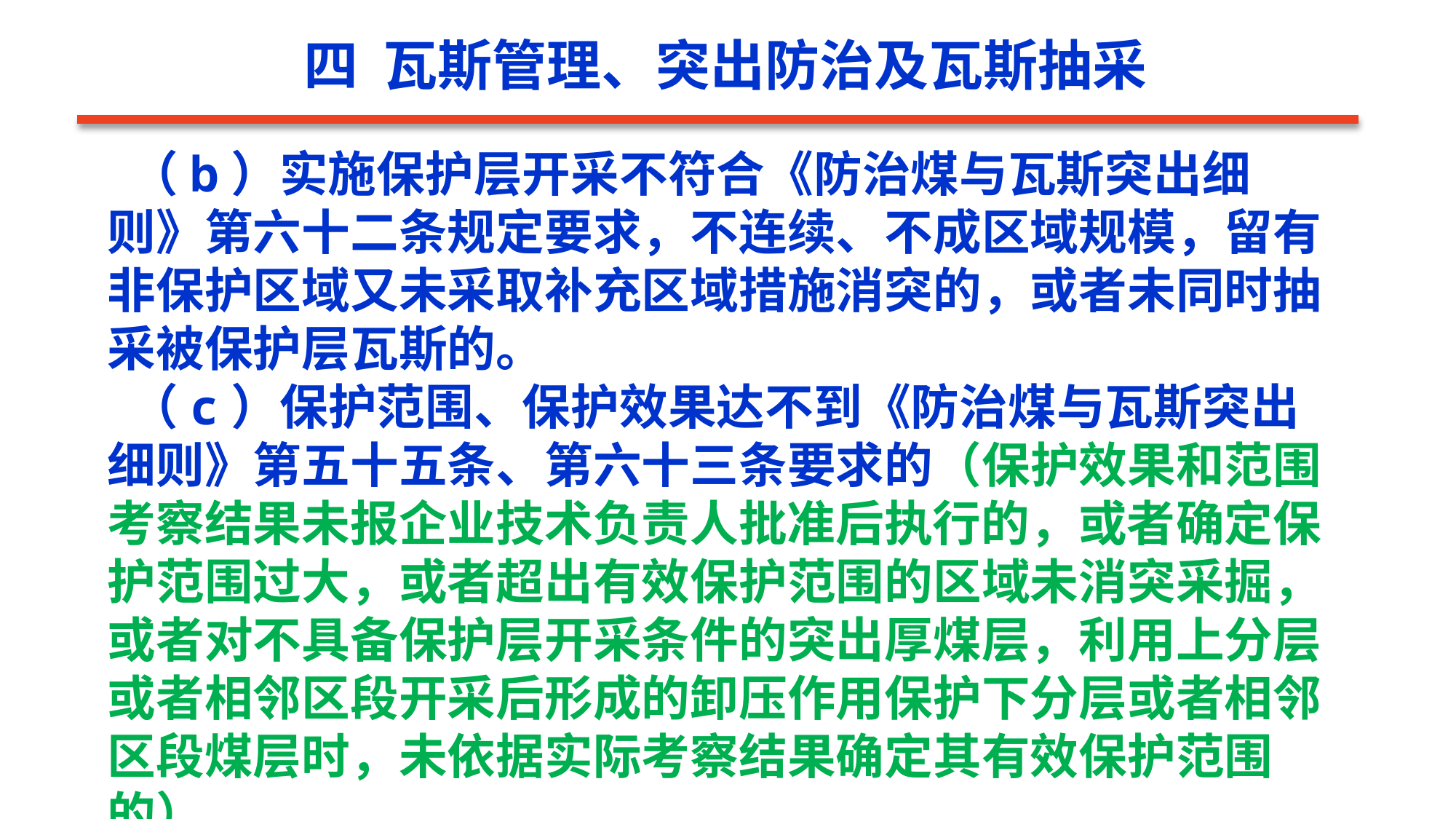

四  瓦斯管理、突出防治及瓦斯抽采
 （b）实施保护层开采不符合《防治煤与瓦斯突出细则》第六十二条规定要求，不连续、不成区域规模，留有非保护区域又未采取补充区域措施消突的，或者未同时抽采被保护层瓦斯的。
 （c）保护范围、保护效果达不到《防治煤与瓦斯突出细则》第五十五条、第六十三条要求的（保护效果和范围考察结果未报企业技术负责人批准后执行的，或者确定保护范围过大，或者超出有效保护范围的区域未消突采掘，或者对不具备保护层开采条件的突出厚煤层，利用上分层或者相邻区段开采后形成的卸压作用保护下分层或者相邻区段煤层时，未依据实际考察结果确定其有效保护范围的）。